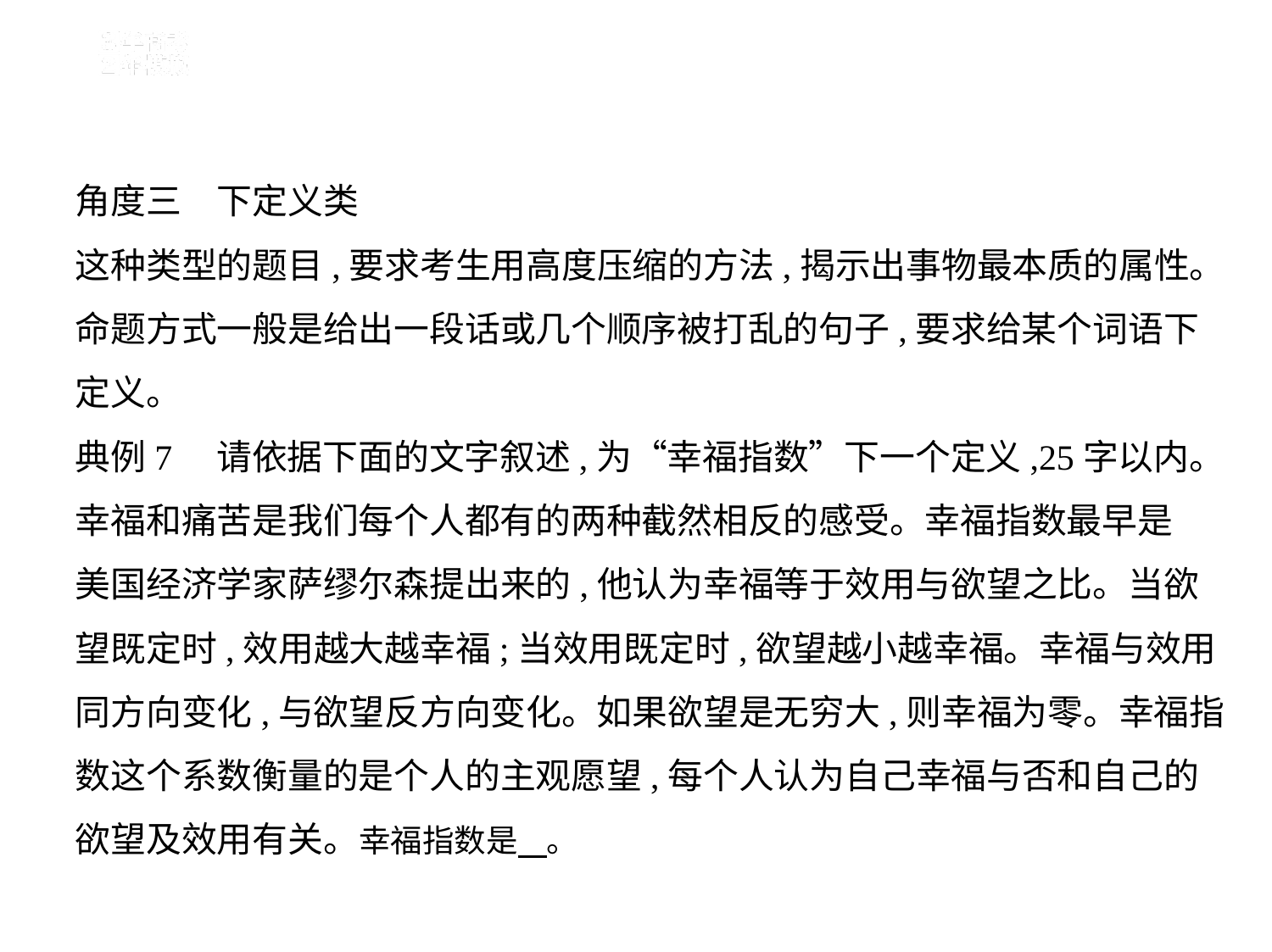

角度三　下定义类
这种类型的题目,要求考生用高度压缩的方法,揭示出事物最本质的属性。
命题方式一般是给出一段话或几个顺序被打乱的句子,要求给某个词语下
定义。
典例7　请依据下面的文字叙述,为“幸福指数”下一个定义,25字以内。
幸福和痛苦是我们每个人都有的两种截然相反的感受。幸福指数最早是
美国经济学家萨缪尔森提出来的,他认为幸福等于效用与欲望之比。当欲
望既定时,效用越大越幸福;当效用既定时,欲望越小越幸福。幸福与效用
同方向变化,与欲望反方向变化。如果欲望是无穷大,则幸福为零。幸福指
数这个系数衡量的是个人的主观愿望,每个人认为自己幸福与否和自己的
欲望及效用有关。幸福指数是    。